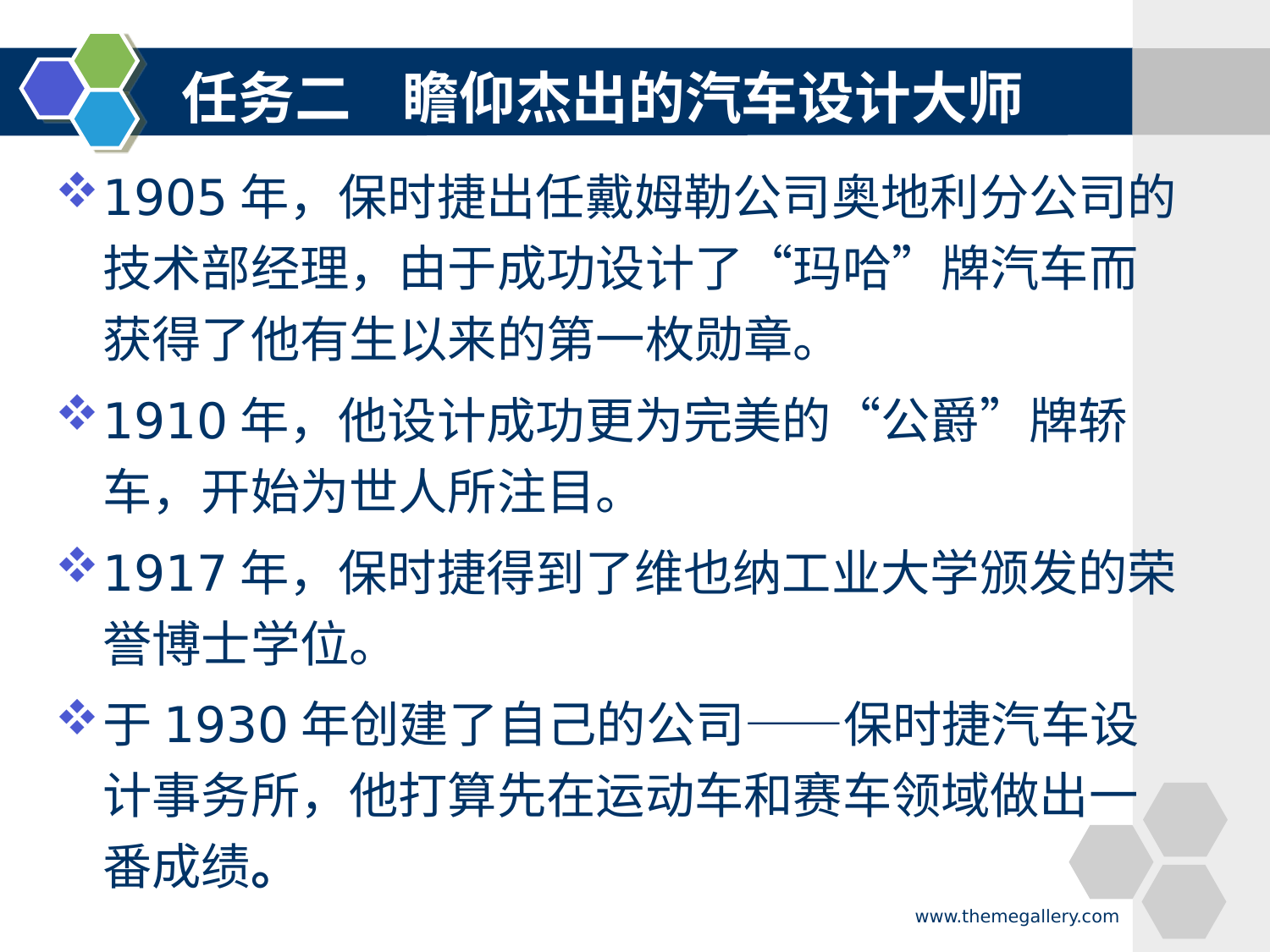

任务二    瞻仰杰出的汽车设计大师
1905年，保时捷出任戴姆勒公司奥地利分公司的技术部经理，由于成功设计了“玛哈”牌汽车而获得了他有生以来的第一枚勋章。
1910年，他设计成功更为完美的“公爵”牌轿车，开始为世人所注目。
1917年，保时捷得到了维也纳工业大学颁发的荣誉博士学位。
于1930年创建了自己的公司——保时捷汽车设计事务所，他打算先在运动车和赛车领域做出一番成绩。

www.themegallery.com